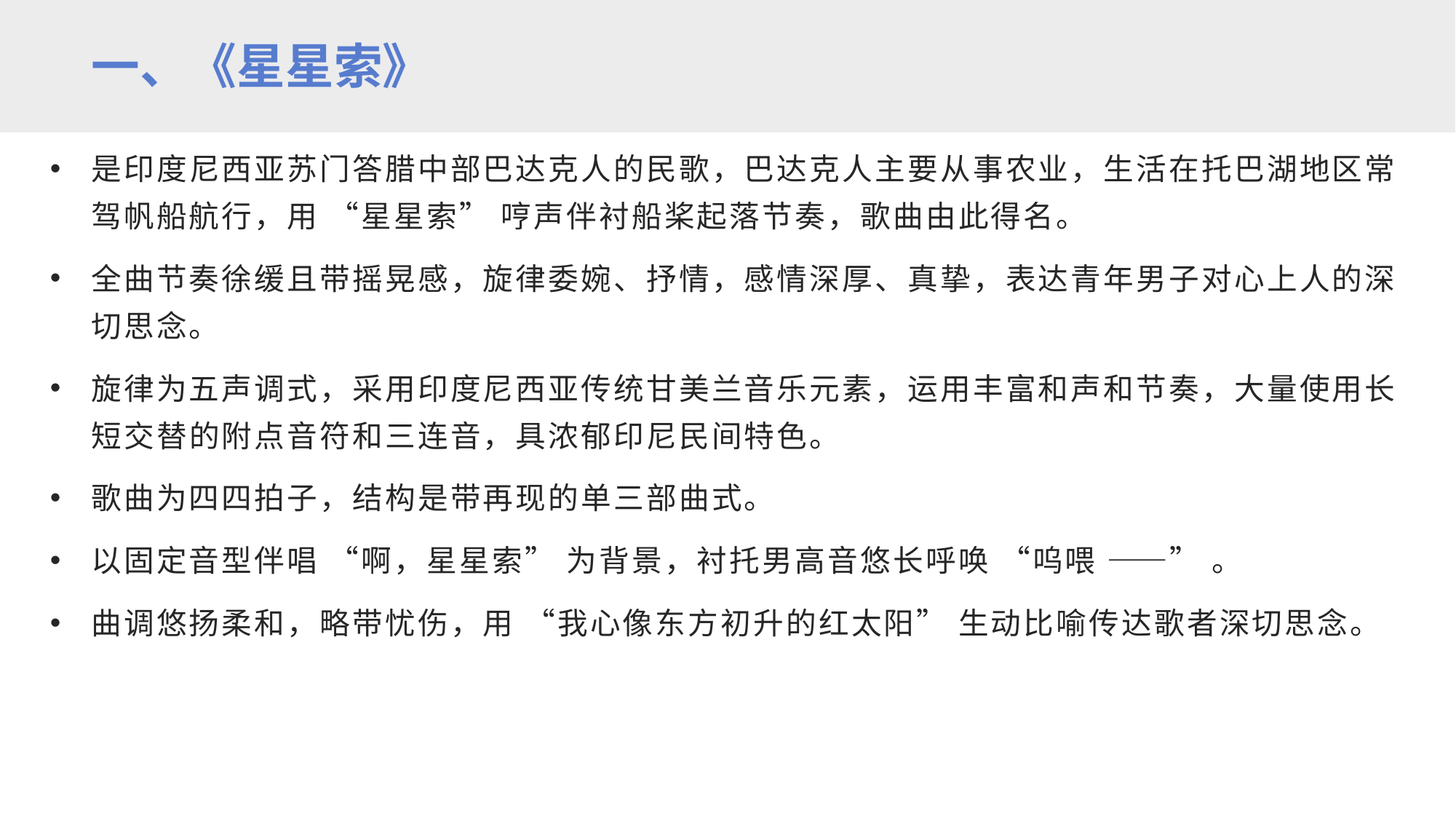

一、《星星索》
是印度尼西亚苏门答腊中部巴达克人的民歌，巴达克人主要从事农业，生活在托巴湖地区常驾帆船航行，用 “星星索” 哼声伴衬船桨起落节奏，歌曲由此得名。
全曲节奏徐缓且带摇晃感，旋律委婉、抒情，感情深厚、真挚，表达青年男子对心上人的深切思念。
旋律为五声调式，采用印度尼西亚传统甘美兰音乐元素，运用丰富和声和节奏，大量使用长短交替的附点音符和三连音，具浓郁印尼民间特色。
歌曲为四四拍子，结构是带再现的单三部曲式。
以固定音型伴唱 “啊，星星索” 为背景，衬托男高音悠长呼唤 “呜喂 ——” 。
曲调悠扬柔和，略带忧伤，用 “我心像东方初升的红太阳” 生动比喻传达歌者深切思念。